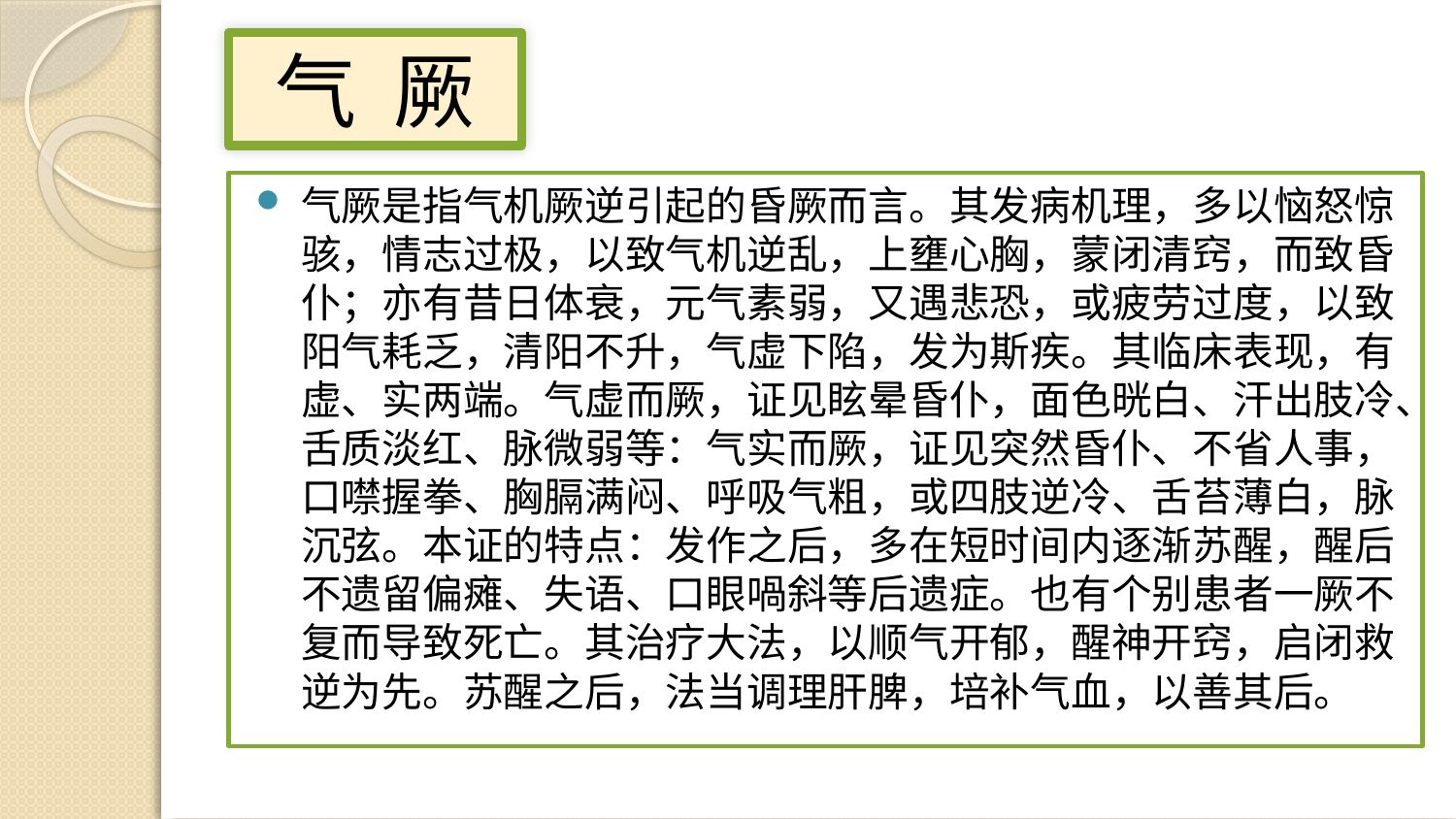

# 气  厥
气厥是指气机厥逆引起的昏厥而言。其发病机理，多以恼怒惊骇，情志过极，以致气机逆乱，上壅心胸，蒙闭清窍，而致昏仆；亦有昔日体衰，元气素弱，又遇悲恐，或疲劳过度，以致阳气耗乏，清阳不升，气虚下陷，发为斯疾。其临床表现，有虚、实两端。气虚而厥，证见眩晕昏仆，面色晄白、汗出肢冷、舌质淡红、脉微弱等：气实而厥，证见突然昏仆、不省人事，口噤握拳、胸膈满闷、呼吸气粗，或四肢逆冷、舌苔薄白，脉沉弦。本证的特点：发作之后，多在短时间内逐渐苏醒，醒后不遗留偏瘫、失语、口眼喎斜等后遗症。也有个别患者一厥不复而导致死亡。其治疗大法，以顺气开郁，醒神开窍，启闭救逆为先。苏醒之后，法当调理肝脾，培补气血，以善其后。